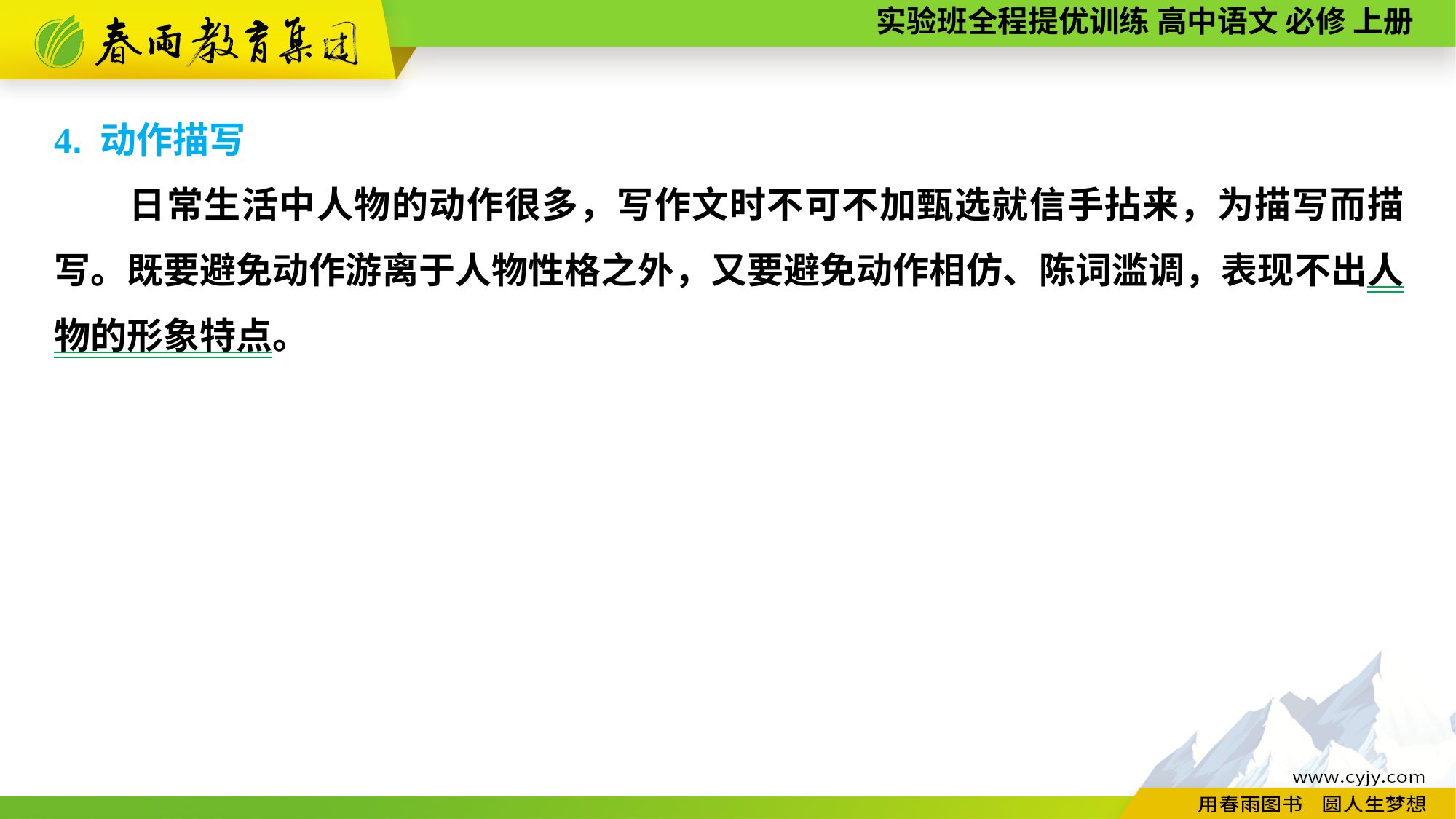

4. 动作描写
日常生活中人物的动作很多，写作文时不可不加甄选就信手拈来，为描写而描写。既要避免动作游离于人物性格之外，又要避免动作相仿、陈词滥调，表现不出人物的形象特点。